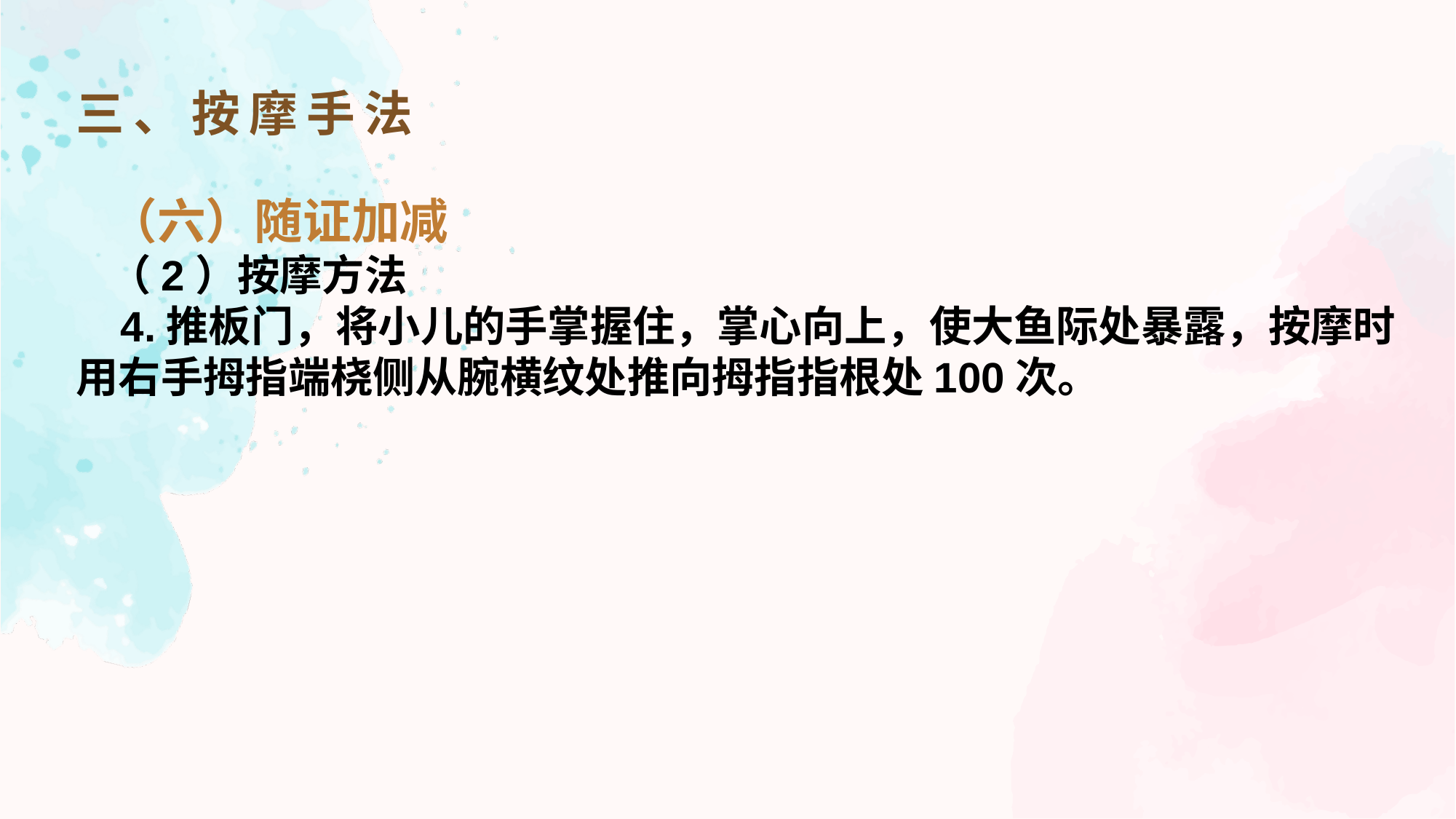

三、按摩手法
（六）随证加减
（2）按摩方法
 4.推板门，将小儿的手掌握住，掌心向上，使大鱼际处暴露，按摩时用右手拇指端桡侧从腕横纹处推向拇指指根处100次。